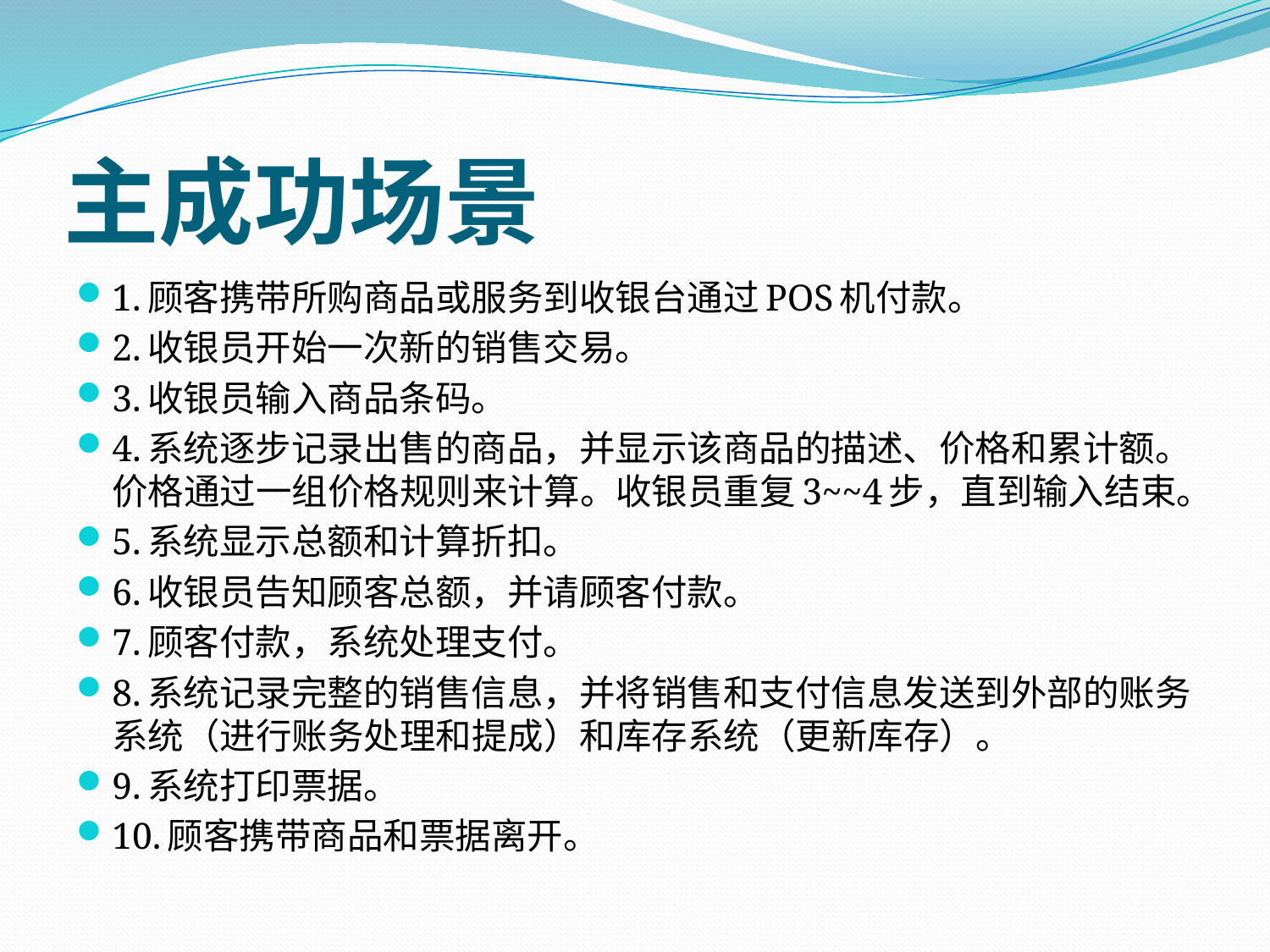

# 主成功场景
1.顾客携带所购商品或服务到收银台通过POS机付款。
2.收银员开始一次新的销售交易。
3.收银员输入商品条码。
4.系统逐步记录出售的商品，并显示该商品的描述、价格和累计额。价格通过一组价格规则来计算。收银员重复3~~4步，直到输入结束。
5.系统显示总额和计算折扣。
6.收银员告知顾客总额，并请顾客付款。
7.顾客付款，系统处理支付。
8.系统记录完整的销售信息，并将销售和支付信息发送到外部的账务系统（进行账务处理和提成）和库存系统（更新库存）。
9.系统打印票据。
10.顾客携带商品和票据离开。